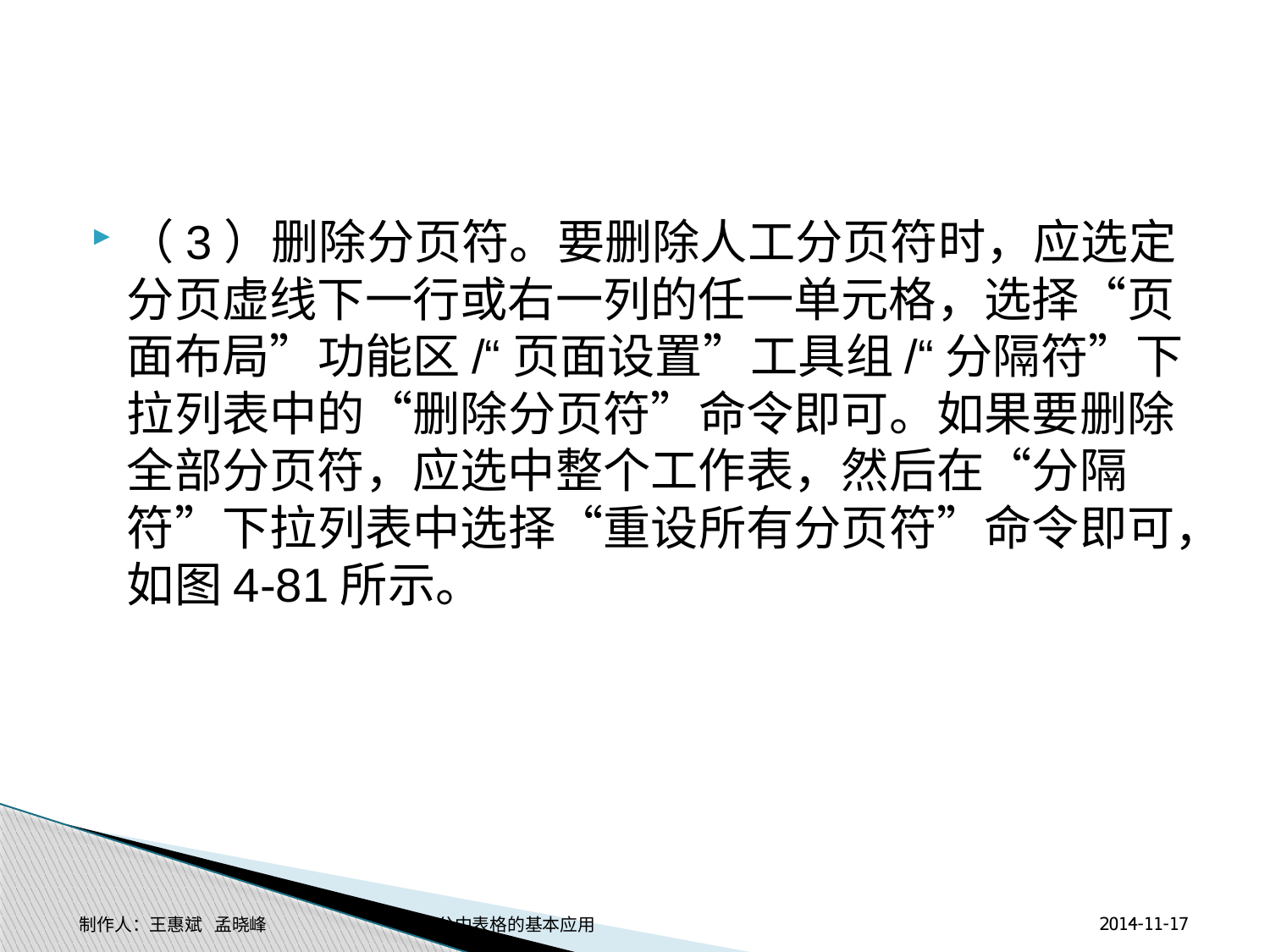

#
（3）删除分页符。要删除人工分页符时，应选定分页虚线下一行或右一列的任一单元格，选择“页面布局”功能区/“页面设置”工具组/“分隔符”下拉列表中的“删除分页符”命令即可。如果要删除全部分页符，应选中整个工作表，然后在“分隔符”下拉列表中选择“重设所有分页符”命令即可，如图4-81所示。
2014-11-17
制作人：王惠斌   孟晓峰                                      办公中表格的基本应用